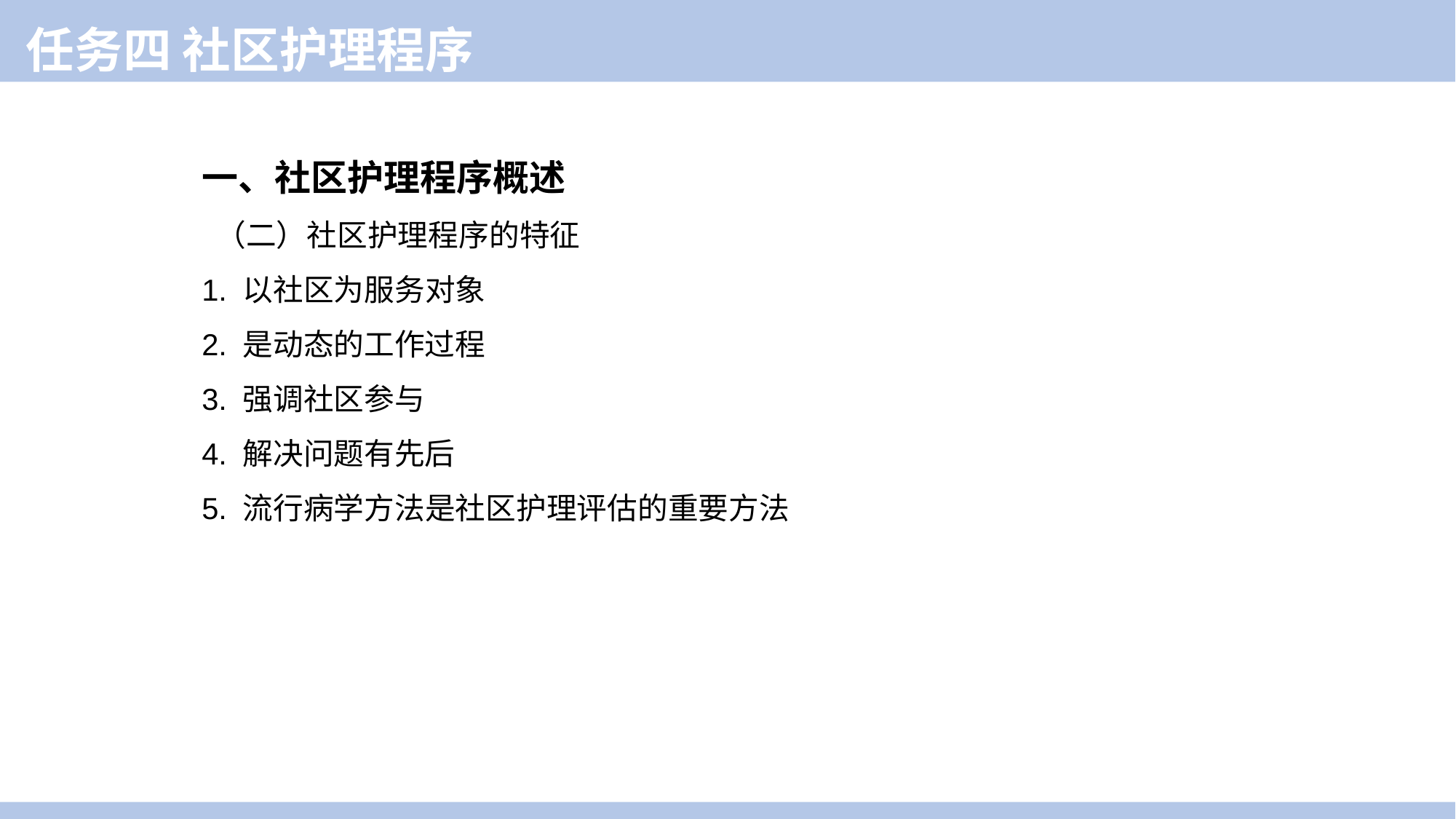

任务四 社区护理程序
一、社区护理程序概述
 （二）社区护理程序的特征
1. 以社区为服务对象
2. 是动态的工作过程
3. 强调社区参与
4. 解决问题有先后
5. 流行病学方法是社区护理评估的重要方法